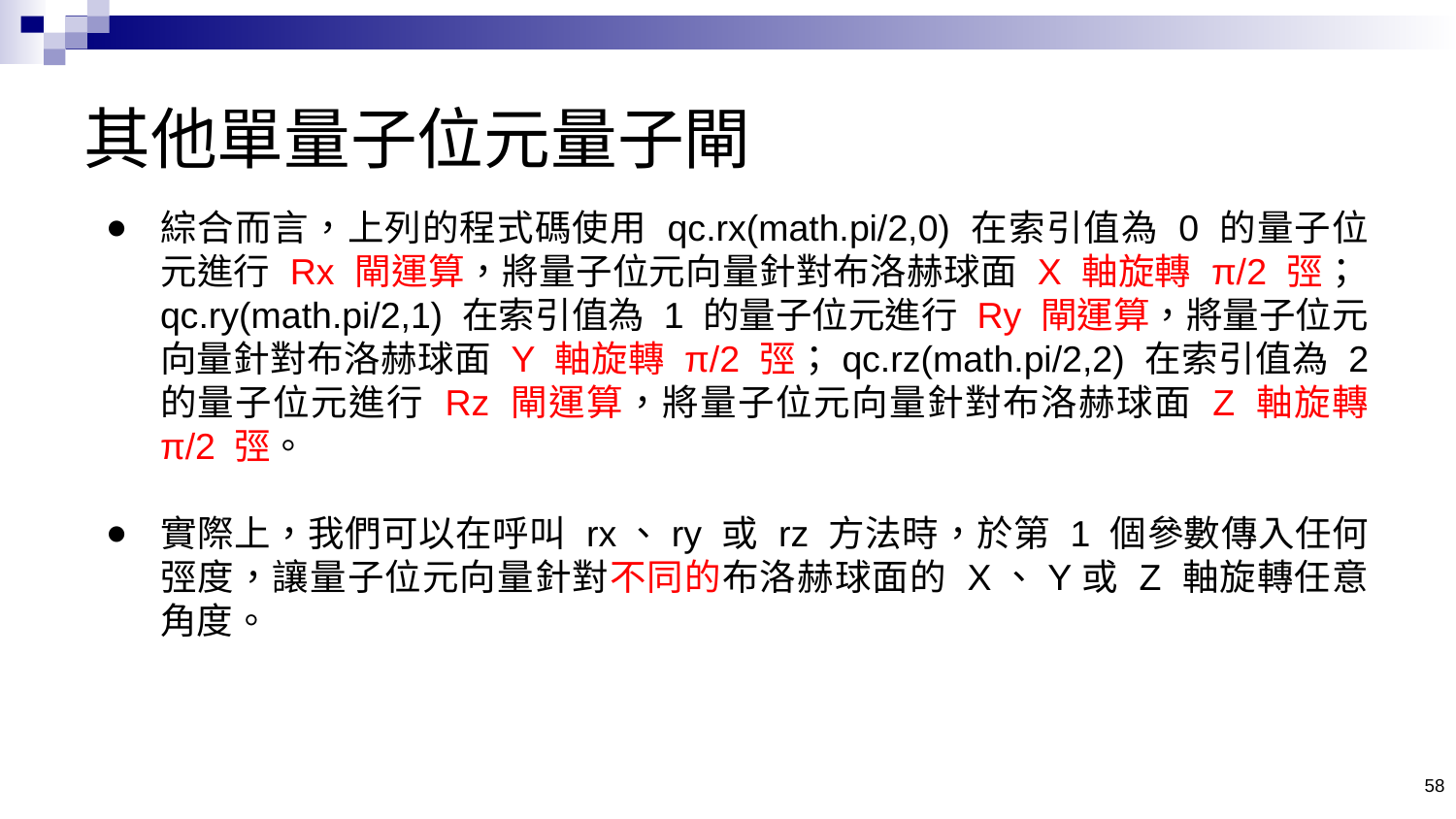

# 其他單量子位元量子閘
綜合而言，上列的程式碼使用 qc.rx(math.pi/2,0) 在索引值為 0 的量子位元進行 Rx 閘運算，將量子位元向量針對布洛赫球面 X 軸旋轉 π/2 弳；qc.ry(math.pi/2,1) 在索引值為 1 的量子位元進行 Ry 閘運算，將量子位元向量針對布洛赫球面 Y 軸旋轉 π/2 弳；qc.rz(math.pi/2,2) 在索引值為 2 的量子位元進行 Rz 閘運算，將量子位元向量針對布洛赫球面 Z 軸旋轉 π/2 弳。

實際上，我們可以在呼叫 rx、ry 或 rz 方法時，於第 1 個參數傳入任何弳度，讓量子位元向量針對不同的布洛赫球面的 X、Y或 Z 軸旋轉任意角度。

58